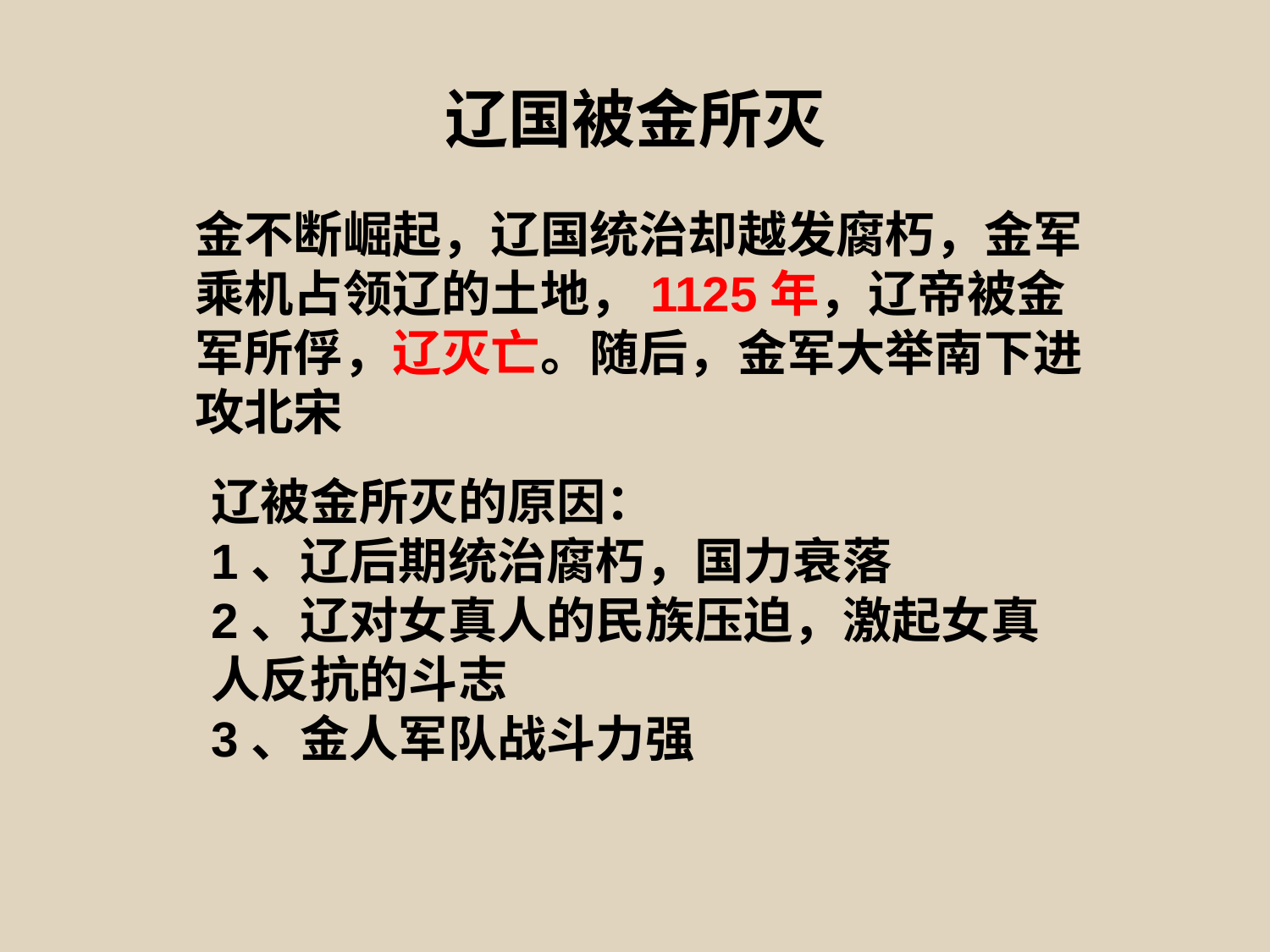

# 辽国被金所灭
金不断崛起，辽国统治却越发腐朽，金军乘机占领辽的土地，1125年，辽帝被金军所俘，辽灭亡。随后，金军大举南下进攻北宋
辽被金所灭的原因：
1、辽后期统治腐朽，国力衰落
2、辽对女真人的民族压迫，激起女真人反抗的斗志
3、金人军队战斗力强